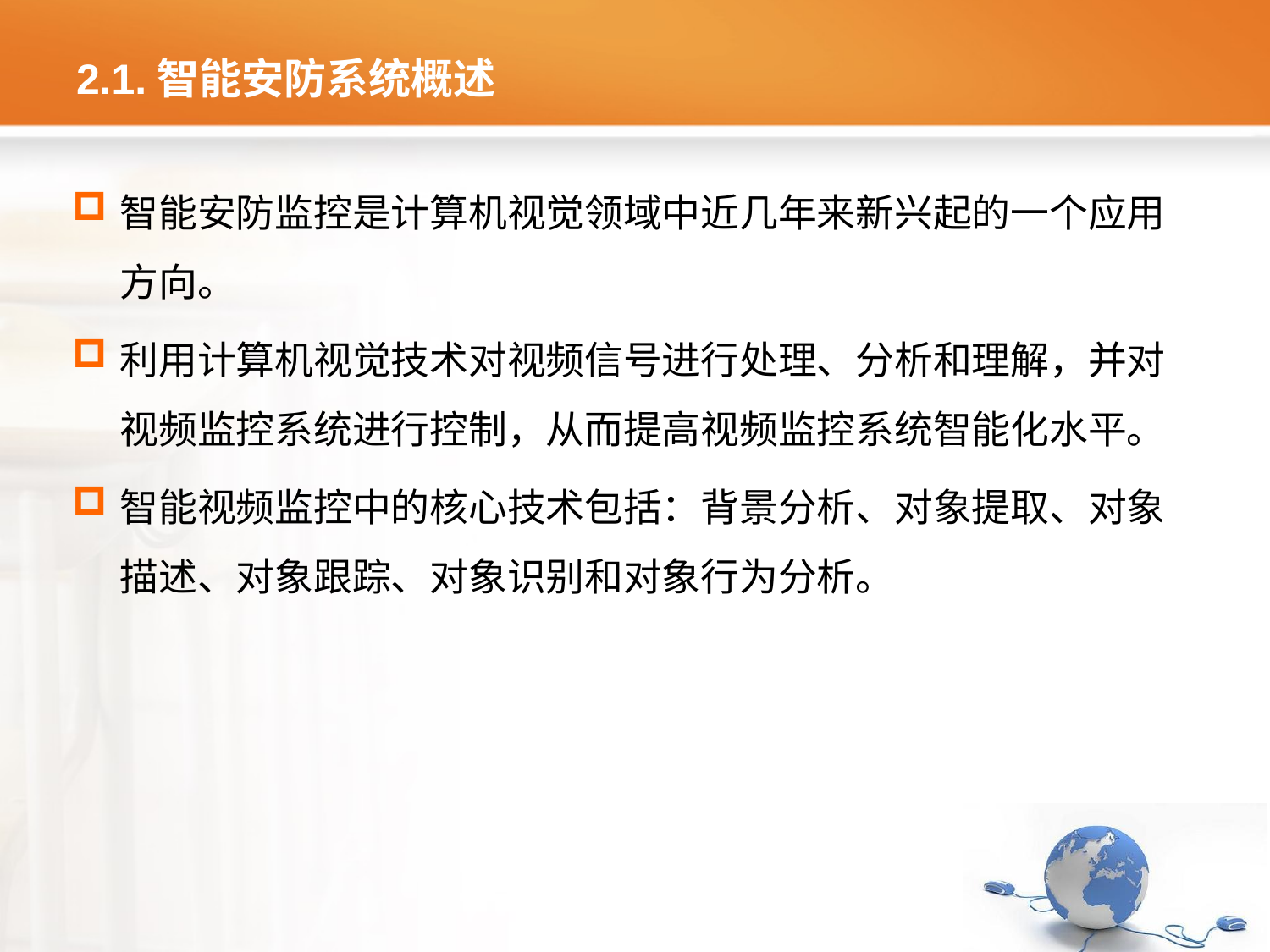

# 2.1.智能安防系统概述
智能安防监控是计算机视觉领域中近几年来新兴起的一个应用方向。
利用计算机视觉技术对视频信号进行处理、分析和理解，并对视频监控系统进行控制，从而提高视频监控系统智能化水平。
智能视频监控中的核心技术包括：背景分析、对象提取、对象描述、对象跟踪、对象识别和对象行为分析。